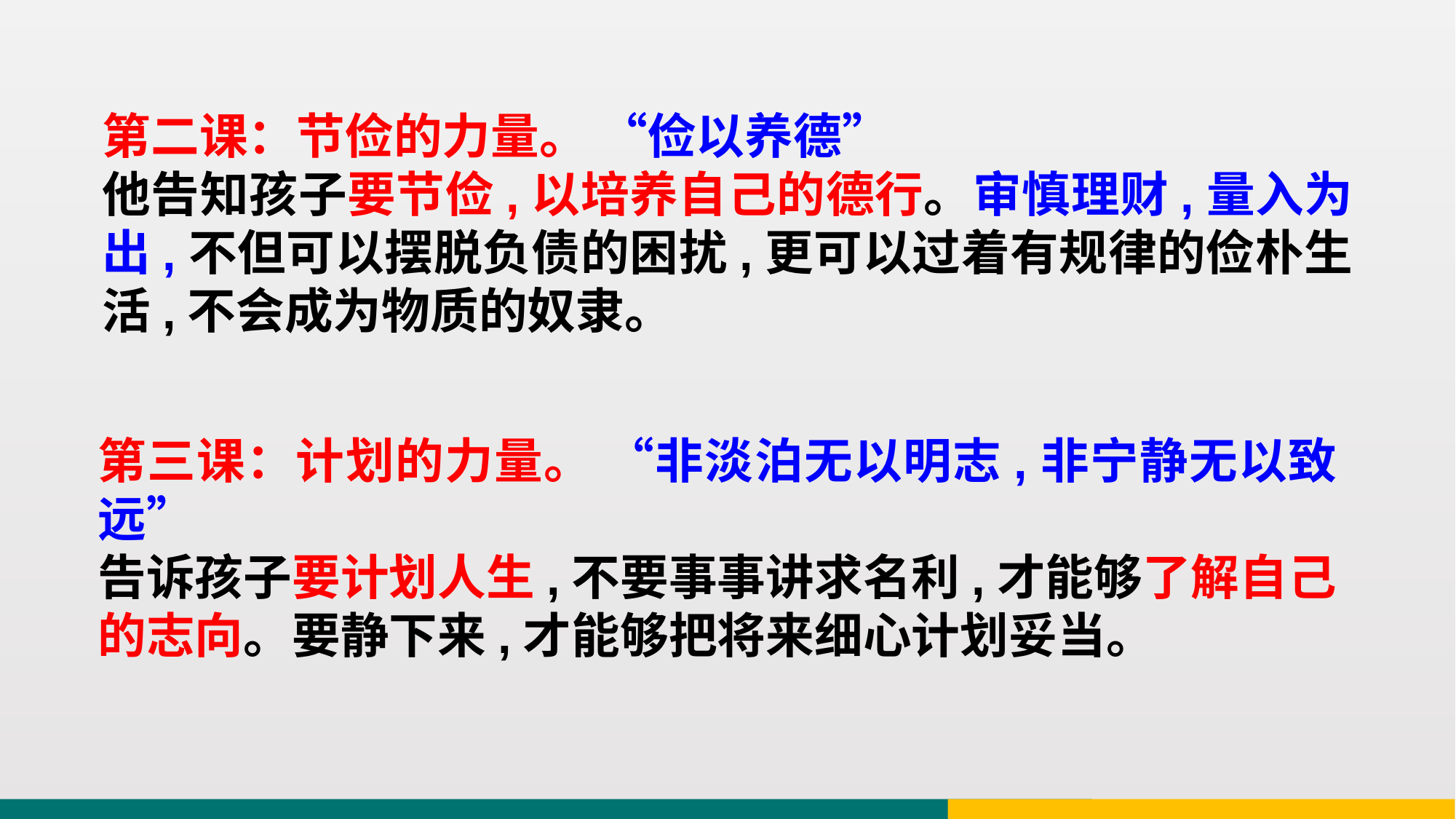

第二课：节俭的力量。 “俭以养德”
他告知孩子要节俭,以培养自己的德行。审慎理财,量入为出,不但可以摆脱负债的困扰,更可以过着有规律的俭朴生活,不会成为物质的奴隶。
第三课：计划的力量。 “非淡泊无以明志,非宁静无以致远”
告诉孩子要计划人生,不要事事讲求名利,才能够了解自己的志向。要静下来,才能够把将来细心计划妥当。